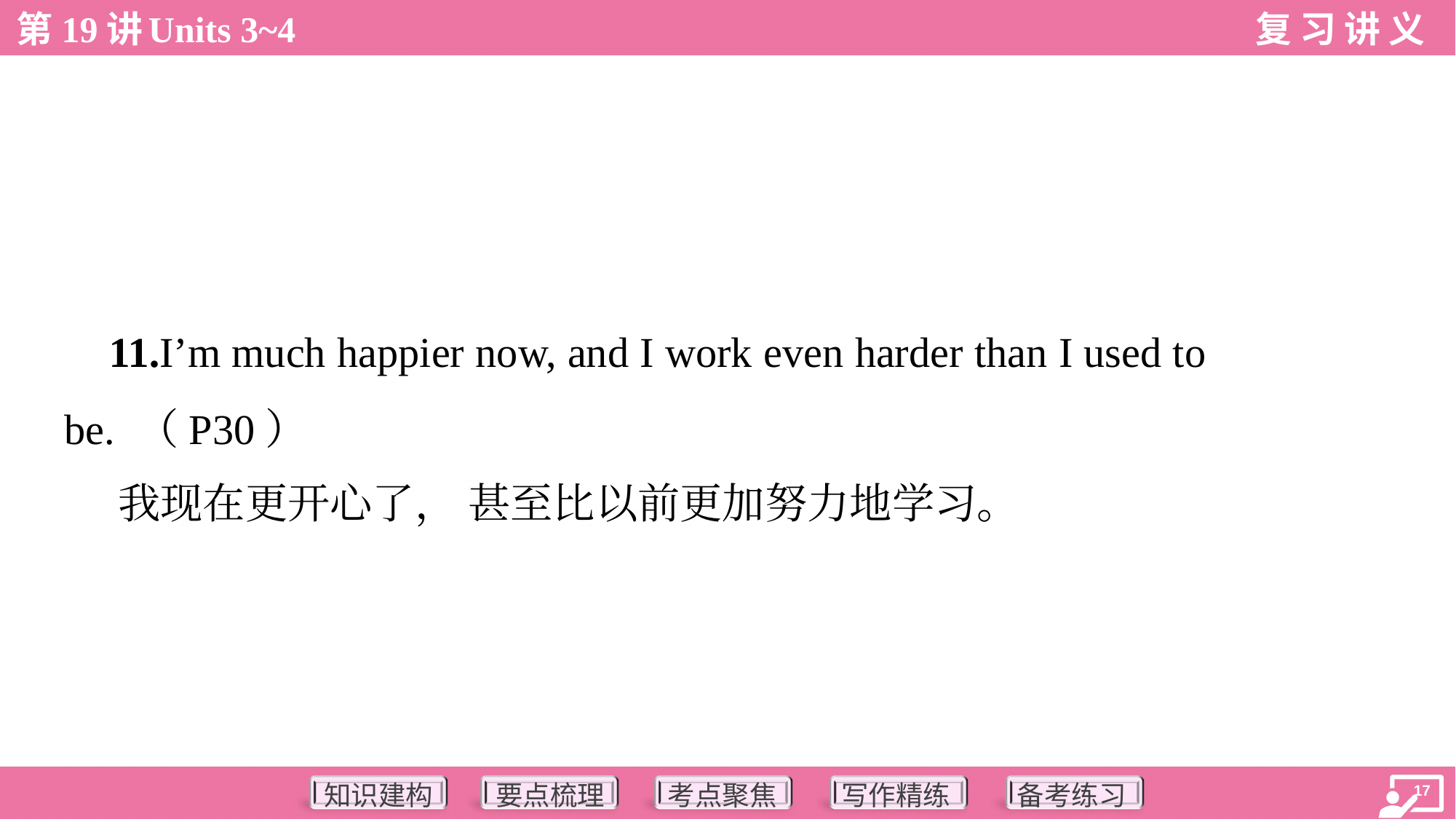

11.I’m much happier now, and I work even harder than I used to
be. （P30）
    我现在更开心了， 甚至比以前更加努力地学习。